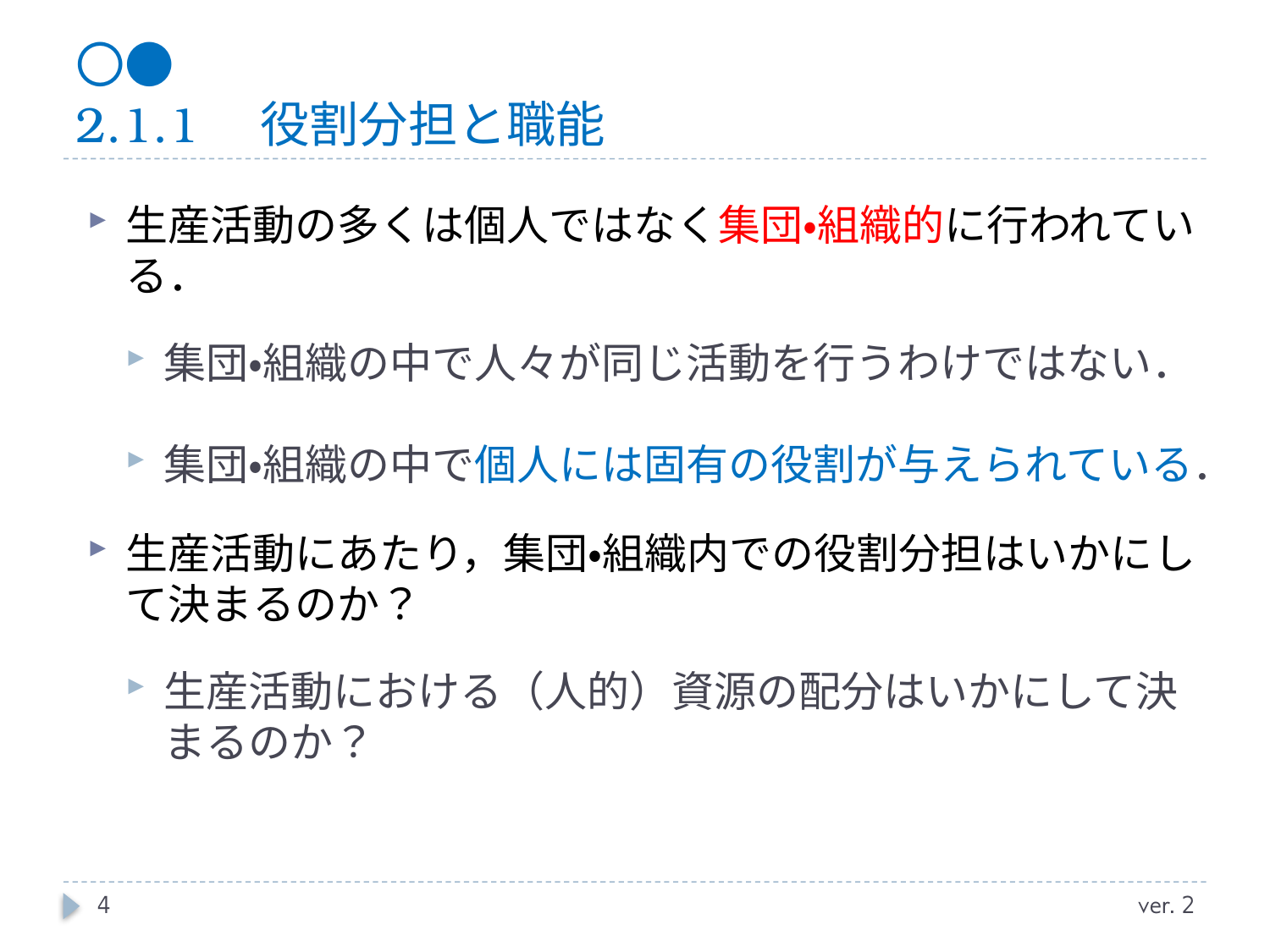

# 〇● 2.1.1　役割分担と職能

生産活動の多くは個人ではなく集団・組織的に行われている．

集団・組織の中で人々が同じ活動を行うわけではない．

集団・組織の中で個人には固有の役割が与えられている．

生産活動にあたり，集団・組織内での役割分担はいかにして決まるのか？

生産活動における（人的）資源の配分はいかにして決まるのか？

4
ver. 2